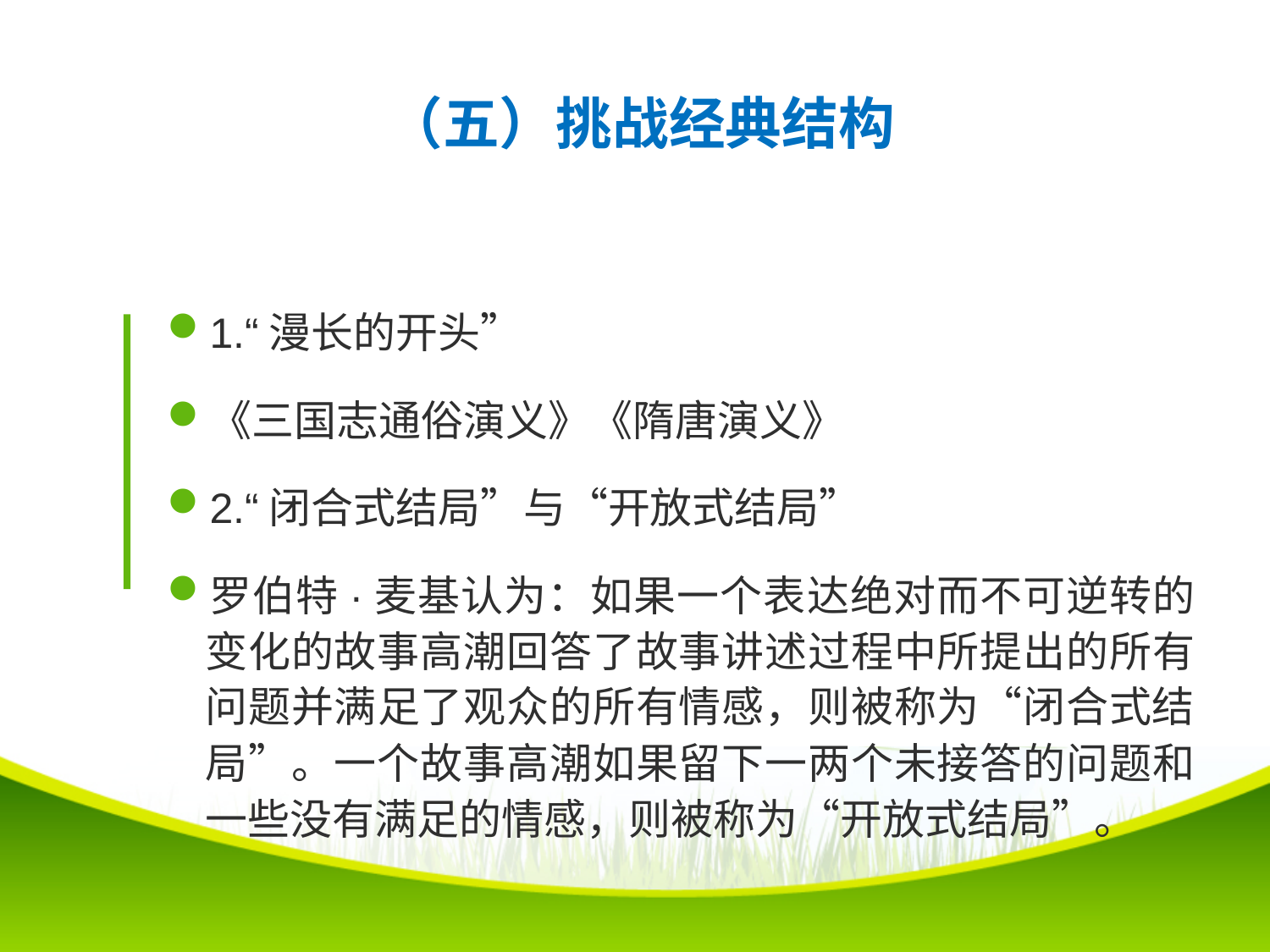

# （五）挑战经典结构

1.“漫长的开头”
《三国志通俗演义》《隋唐演义》
2.“闭合式结局”与“开放式结局”
罗伯特·麦基认为：如果一个表达绝对而不可逆转的变化的故事高潮回答了故事讲述过程中所提出的所有问题并满足了观众的所有情感，则被称为“闭合式结局”。一个故事高潮如果留下一两个未接答的问题和一些没有满足的情感，则被称为“开放式结局”。